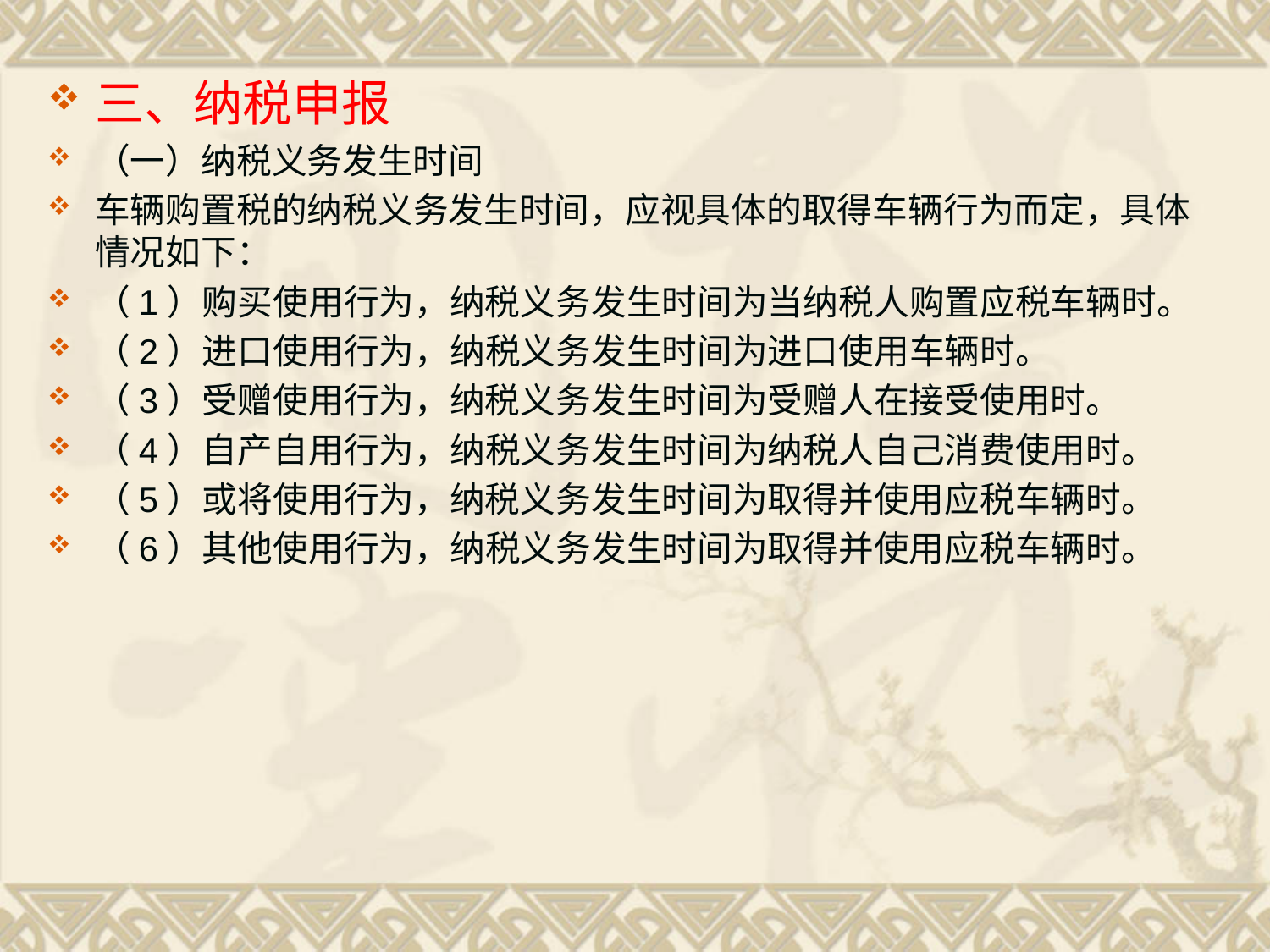

三、纳税申报
（一）纳税义务发生时间
车辆购置税的纳税义务发生时间，应视具体的取得车辆行为而定，具体情况如下：
（1）购买使用行为，纳税义务发生时间为当纳税人购置应税车辆时。
（2）进口使用行为，纳税义务发生时间为进口使用车辆时。
（3）受赠使用行为，纳税义务发生时间为受赠人在接受使用时。
（4）自产自用行为，纳税义务发生时间为纳税人自己消费使用时。
（5）或将使用行为，纳税义务发生时间为取得并使用应税车辆时。
（6）其他使用行为，纳税义务发生时间为取得并使用应税车辆时。
#